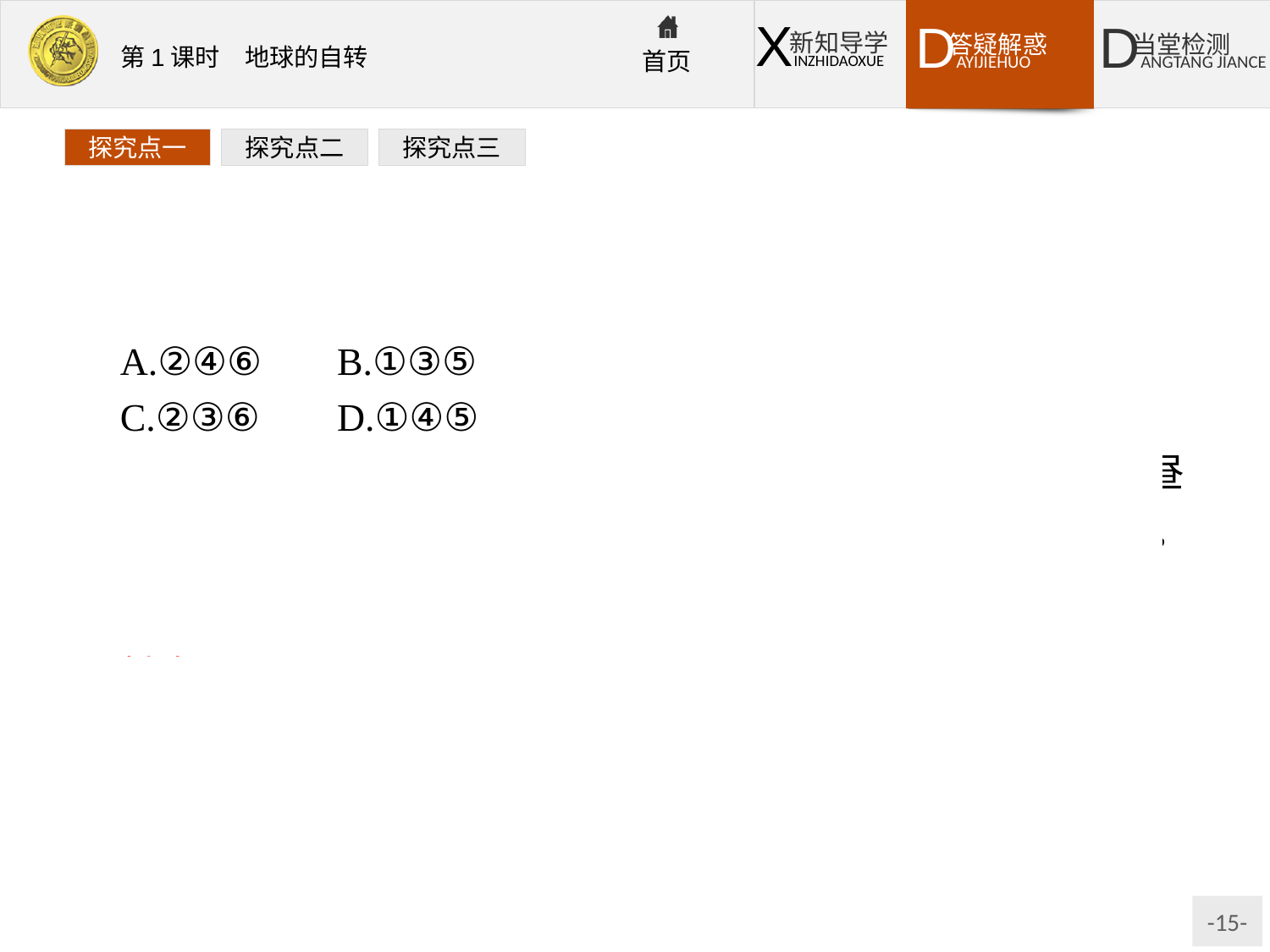

探究点一
探究点二
探究点三
A.②④⑥	B.①③⑤
C.②③⑥	D.①④⑤
解析:由图中可以看出,顺着地球自转的方向越过①线即进入昼半球,所以①为晨线;顺着地球自转的方向越过②即进入夜半球,所以②为昏线。同理,③为晨线,④为昏线,⑤为晨线,⑥为昏线。
答案:B